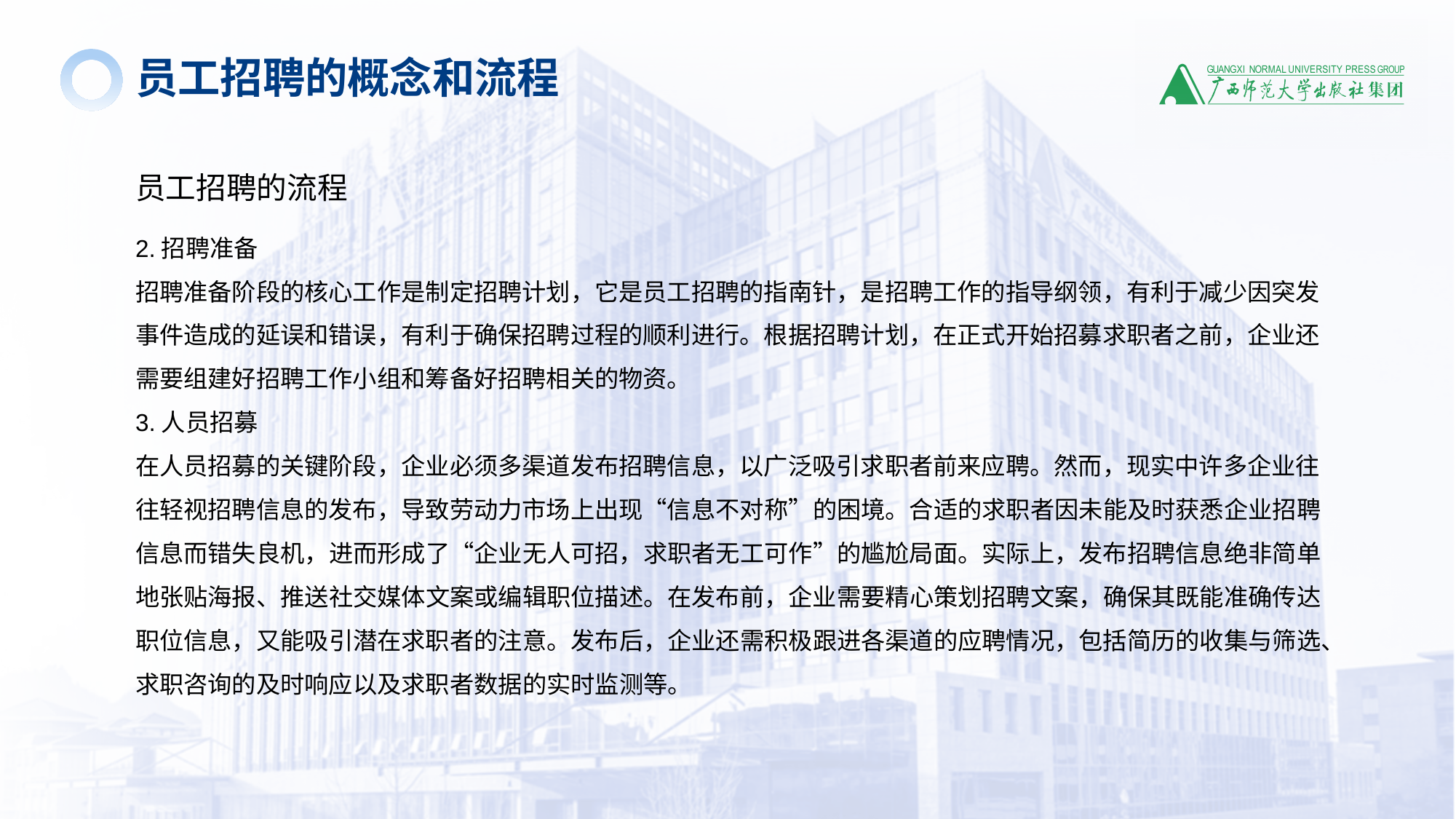

员工招聘的概念和流程

员工招聘的流程
2.招聘准备
招聘准备阶段的核心工作是制定招聘计划，它是员工招聘的指南针，是招聘工作的指导纲领，有利于减少因突发事件造成的延误和错误，有利于确保招聘过程的顺利进行。根据招聘计划，在正式开始招募求职者之前，企业还需要组建好招聘工作小组和筹备好招聘相关的物资。
3.人员招募
在人员招募的关键阶段，企业必须多渠道发布招聘信息，以广泛吸引求职者前来应聘。然而，现实中许多企业往往轻视招聘信息的发布，导致劳动力市场上出现“信息不对称”的困境。合适的求职者因未能及时获悉企业招聘信息而错失良机，进而形成了“企业无人可招，求职者无工可作”的尴尬局面。实际上，发布招聘信息绝非简单地张贴海报、推送社交媒体文案或编辑职位描述。在发布前，企业需要精心策划招聘文案，确保其既能准确传达职位信息，又能吸引潜在求职者的注意。发布后，企业还需积极跟进各渠道的应聘情况，包括简历的收集与筛选、求职咨询的及时响应以及求职者数据的实时监测等。